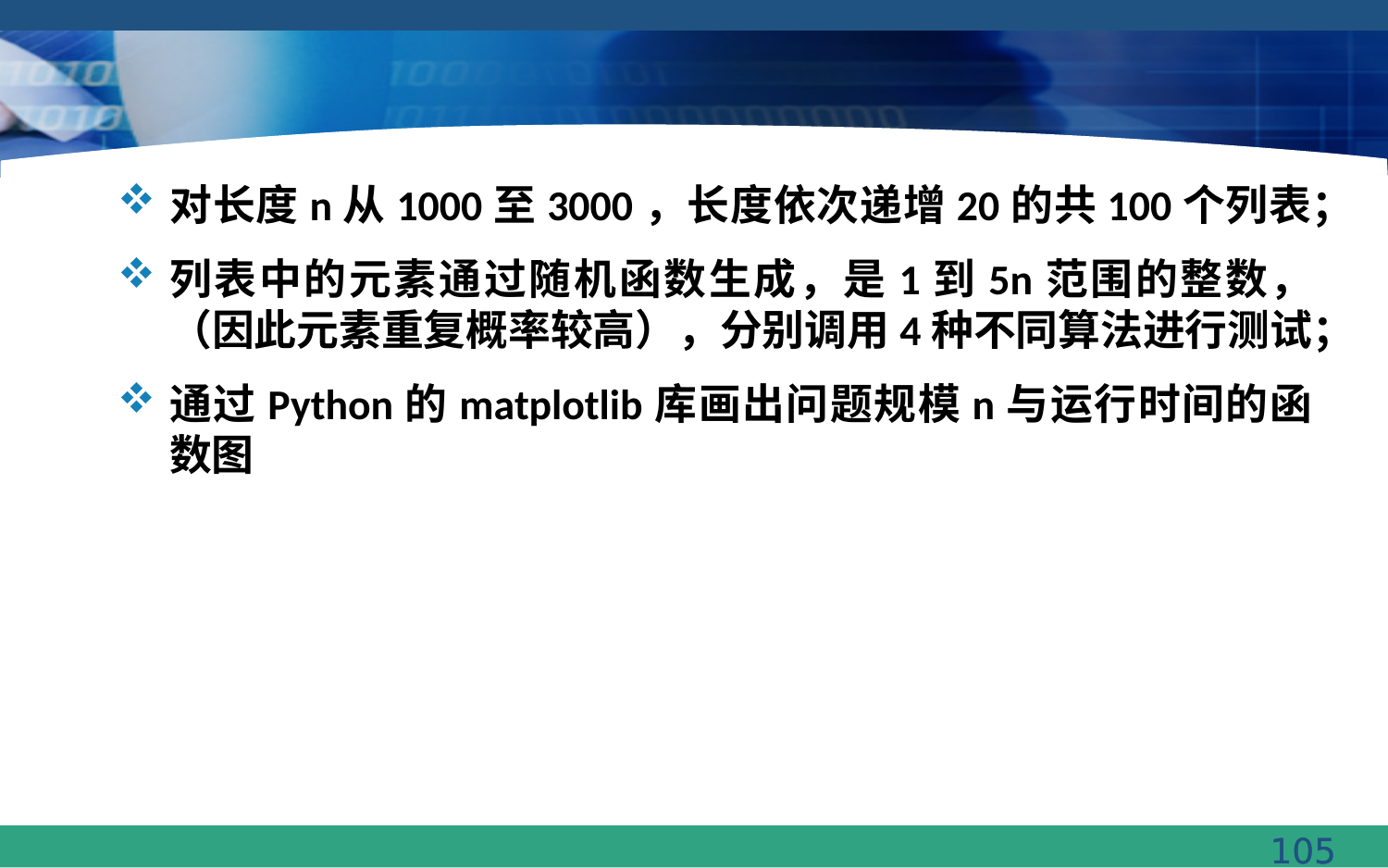

#
对长度n从1000至3000，长度依次递增20的共100个列表；
列表中的元素通过随机函数生成，是1到5n范围的整数，（因此元素重复概率较高），分别调用4种不同算法进行测试；
通过Python的matplotlib库画出问题规模n与运行时间的函数图